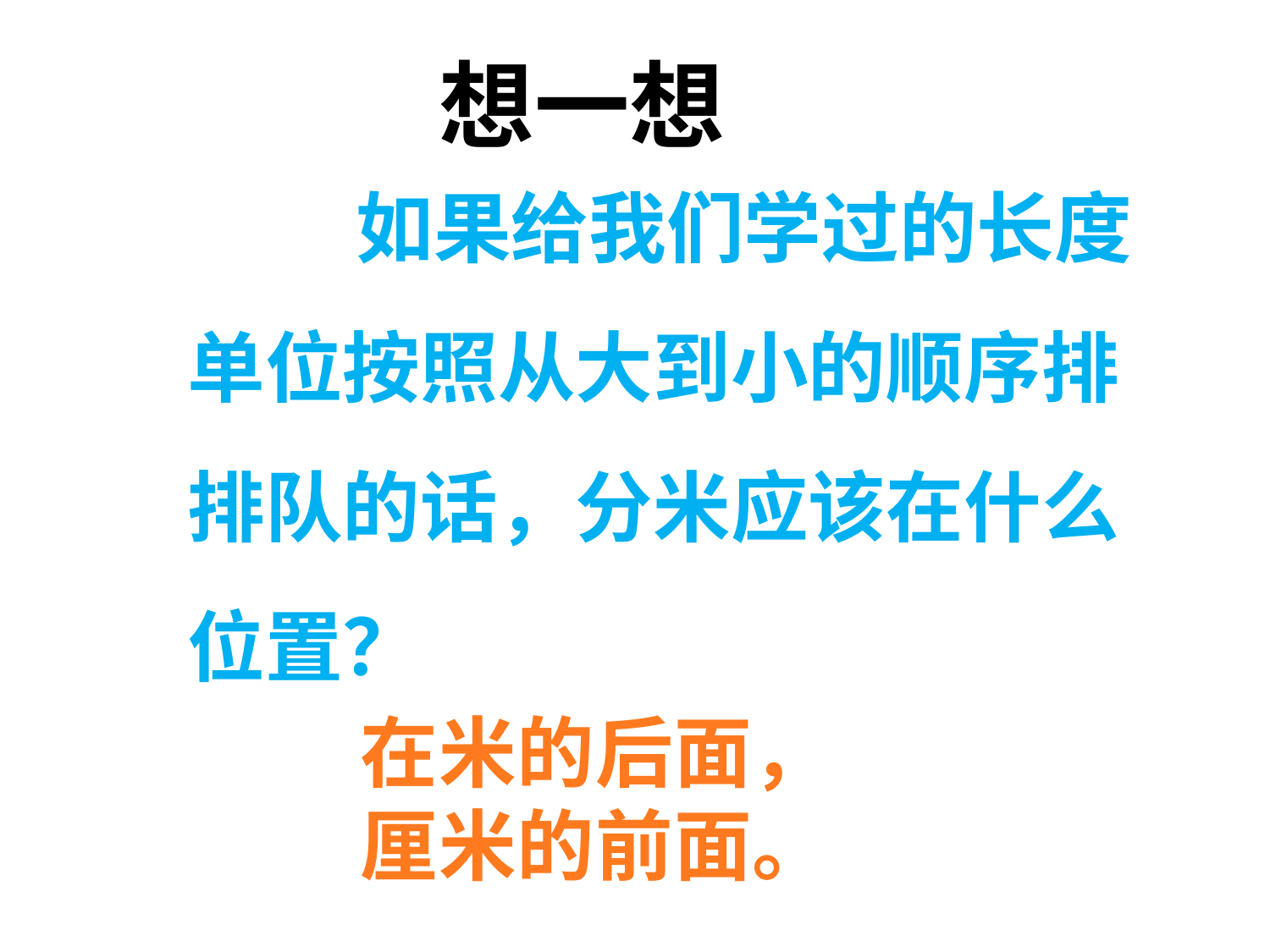

想一想
            如果给我们学过的长度单位按照从大到小的顺序排排队的话，分米应该在什么位置？
在米的后面，
厘米的前面。